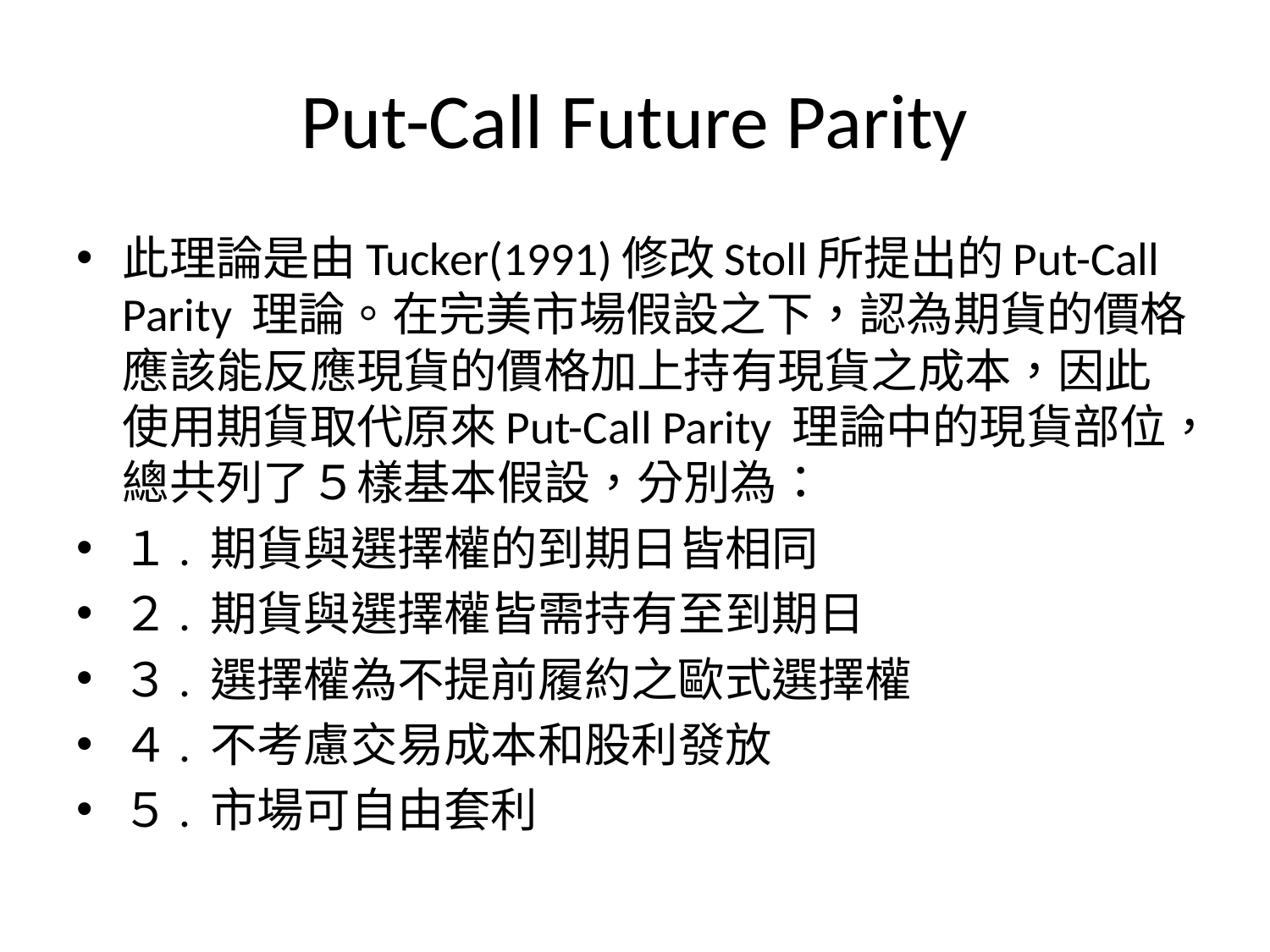

# Put-Call Future Parity
此理論是由Tucker(1991)修改Stoll所提出的Put-Call Parity 理論。在完美市場假設之下，認為期貨的價格應該能反應現貨的價格加上持有現貨之成本，因此使用期貨取代原來Put-Call Parity 理論中的現貨部位，總共列了５樣基本假設，分別為：
１. 期貨與選擇權的到期日皆相同
２. 期貨與選擇權皆需持有至到期日
３. 選擇權為不提前履約之歐式選擇權
４. 不考慮交易成本和股利發放
５. 市場可自由套利